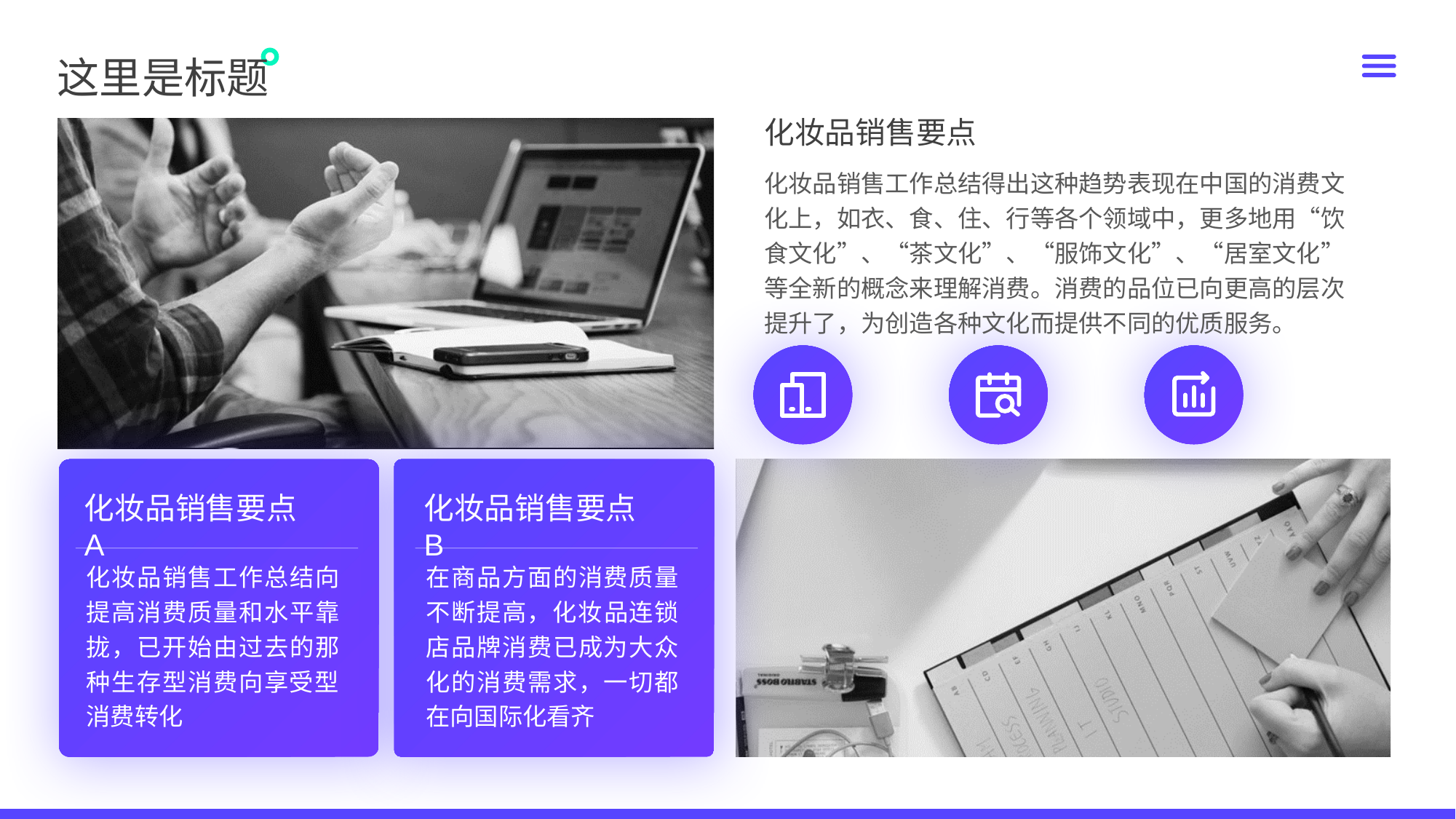

这里是标题

化妆品销售要点

化妆品销售工作总结得出这种趋势表现在中国的消费文化上，如衣、食、住、行等各个领域中，更多地用“饮食文化”、“茶文化”、“服饰文化”、“居室文化”等全新的概念来理解消费。消费的品位已向更高的层次提升了，为创造各种文化而提供不同的优质服务。

化妆品销售要点A
化妆品销售要点B
化妆品销售工作总结向提高消费质量和水平靠拢，已开始由过去的那种生存型消费向享受型消费转化
在商品方面的消费质量不断提高，化妆品连锁店品牌消费已成为大众化的消费需求，一切都在向国际化看齐